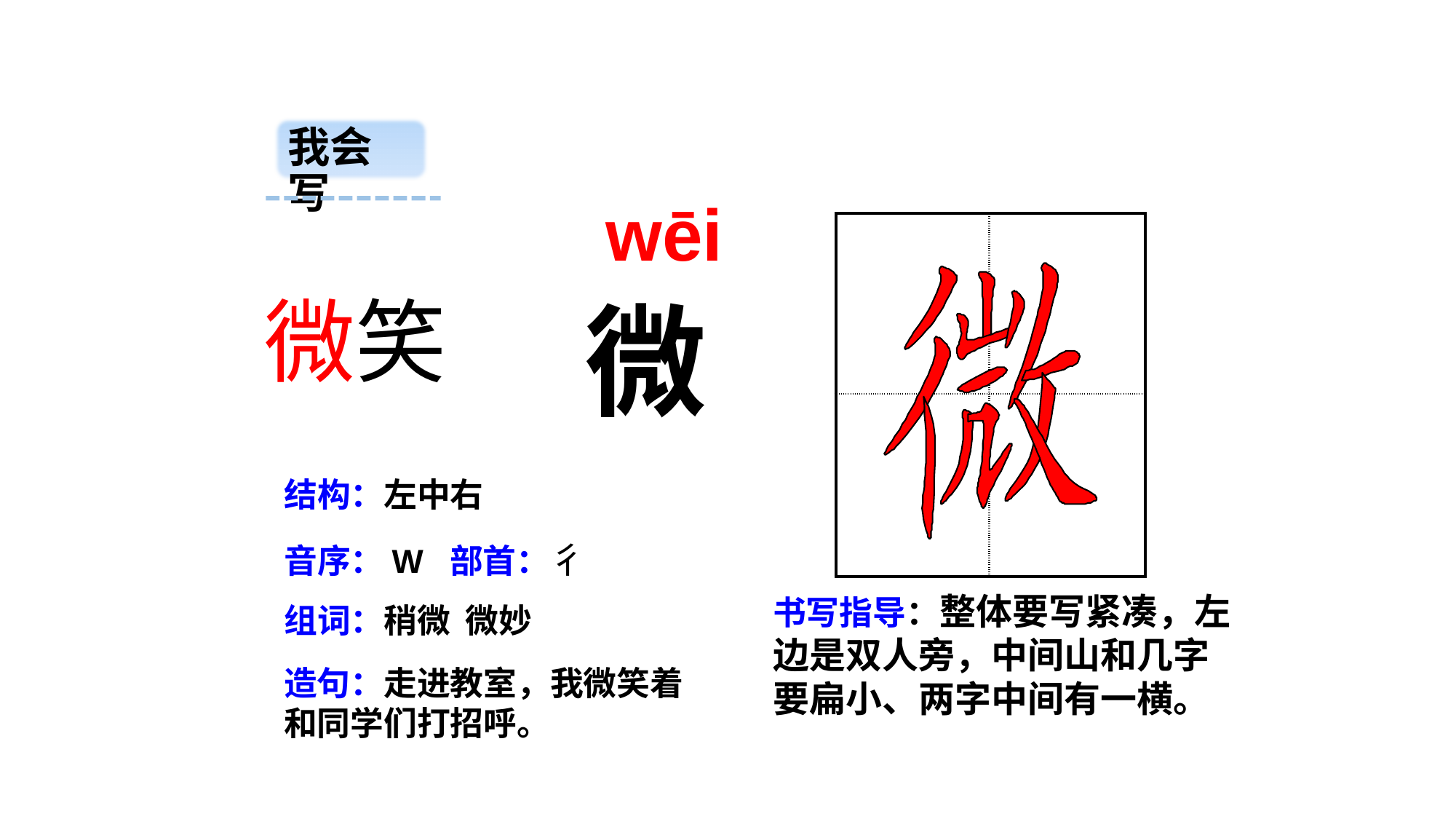

我会写

wēi
|  |  |
| --- | --- |
|  |  |

微笑
微

结构：左中右
音序：W  部首：彳
书写指导：整体要写紧凑，左边是双人旁，中间山和几字要扁小、两字中间有一横。
组词：稍微  微妙
造句：走进教室，我微笑着和同学们打招呼。